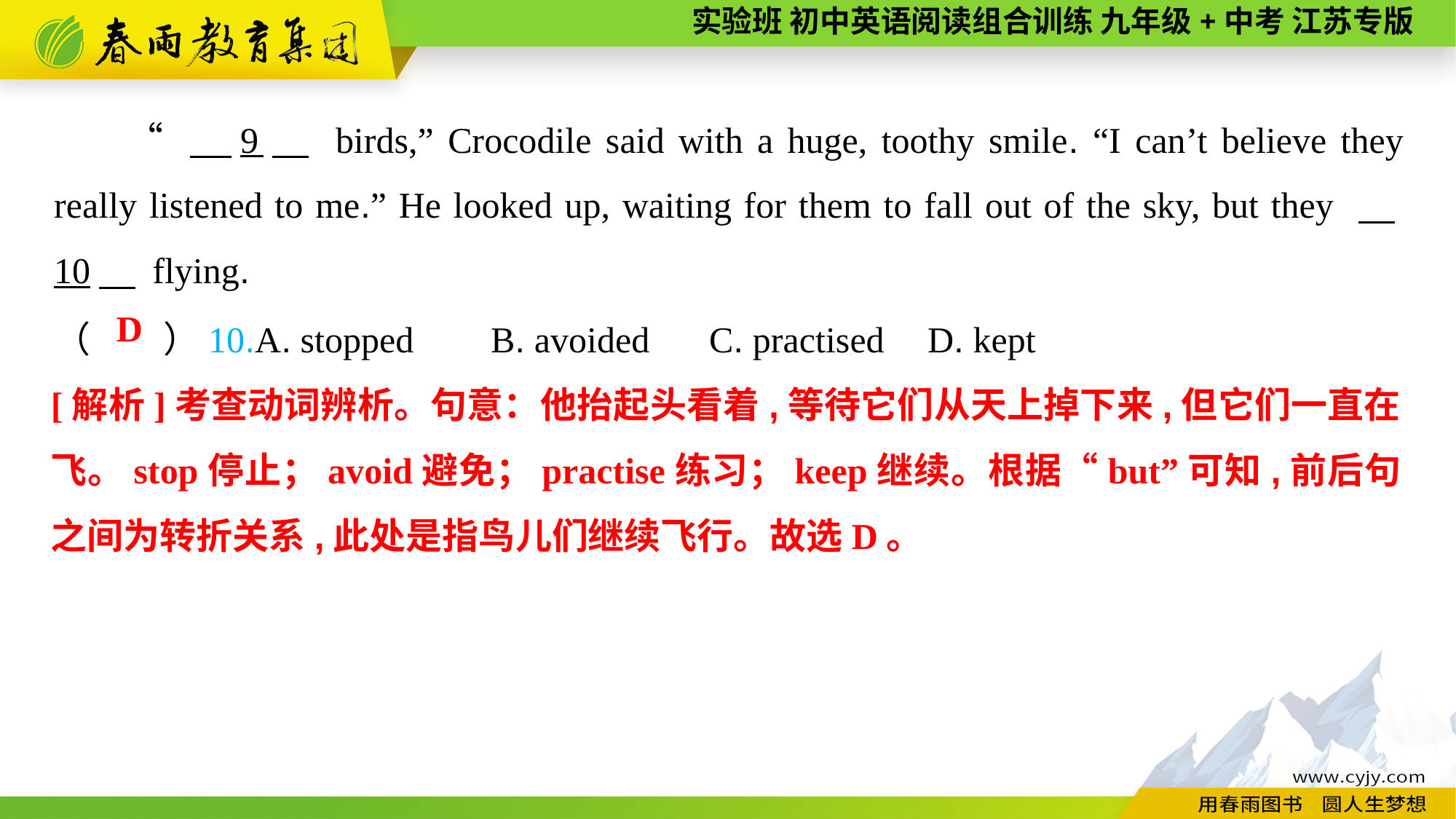

“ 　9　 birds,” Crocodile said with a huge, toothy smile. “I can’t believe they really listened to me.” He looked up, waiting for them to fall out of the sky, but they 　10　 flying.
（　　）10.A. stopped	B. avoided	C. practised	D. kept
D
[解析]考查动词辨析。句意：他抬起头看着,等待它们从天上掉下来,但它们一直在飞。stop停止；avoid避免；practise练习；keep继续。根据“but”可知,前后句之间为转折关系,此处是指鸟儿们继续飞行。故选D。